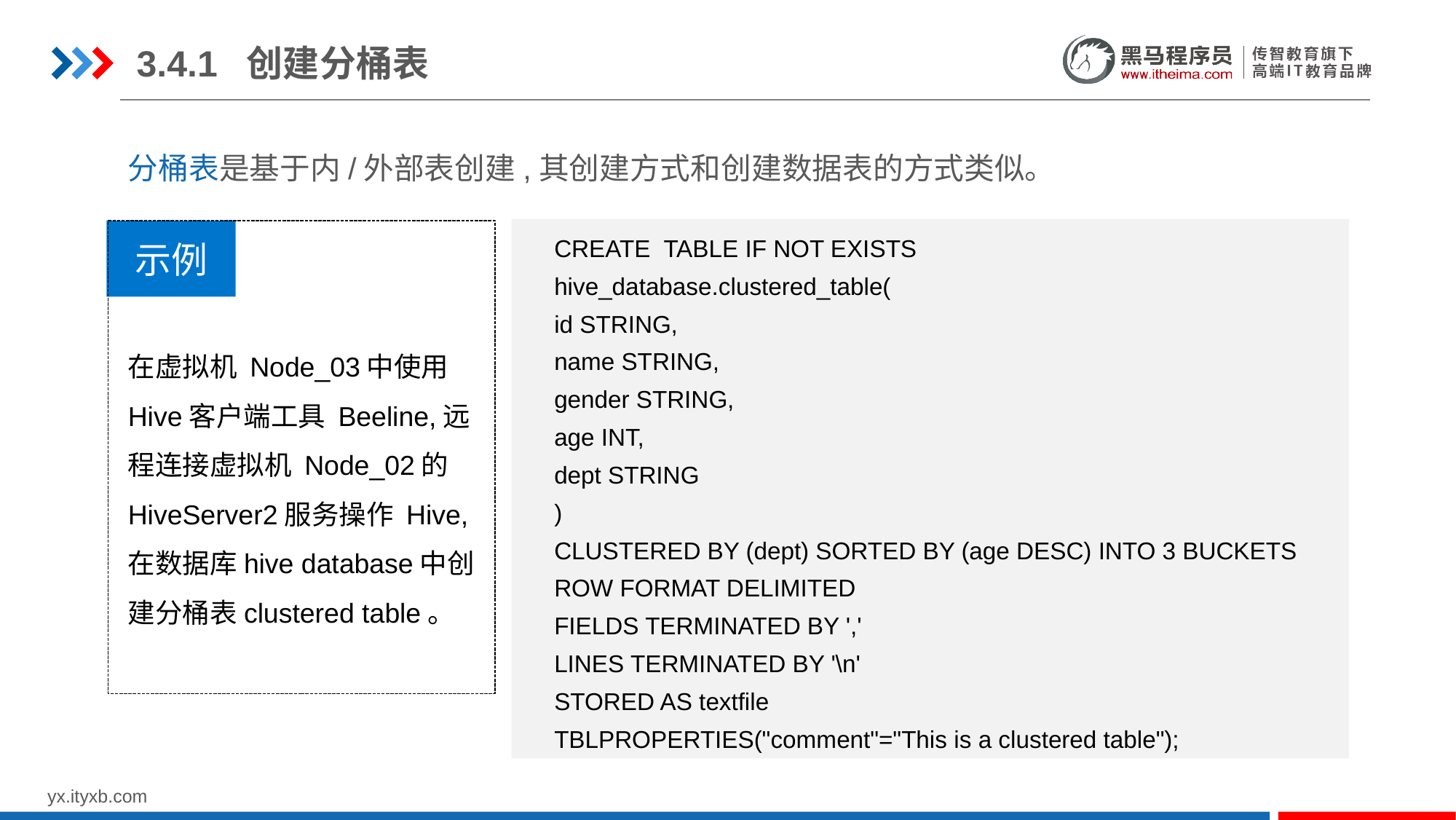

3.4.1  创建分桶表
分桶表是基于内/外部表创建,其创建方式和创建数据表的方式类似。
CREATE  TABLE IF NOT EXISTS
hive_database.clustered_table(
id STRING,
name STRING,
gender STRING,
age INT,
dept STRING
)
CLUSTERED BY (dept) SORTED BY (age DESC) INTO 3 BUCKETS
ROW FORMAT DELIMITED
FIELDS TERMINATED BY ','
LINES TERMINATED BY '\n'
STORED AS textfile
TBLPROPERTIES("comment"="This is a clustered table");
示例

在虚拟机 Node_03中使用 Hive客户端工具 Beeline,远程连接虚拟机 Node_02的HiveServer2服务操作 Hive,在数据库hive database中创建分桶表clustered table。